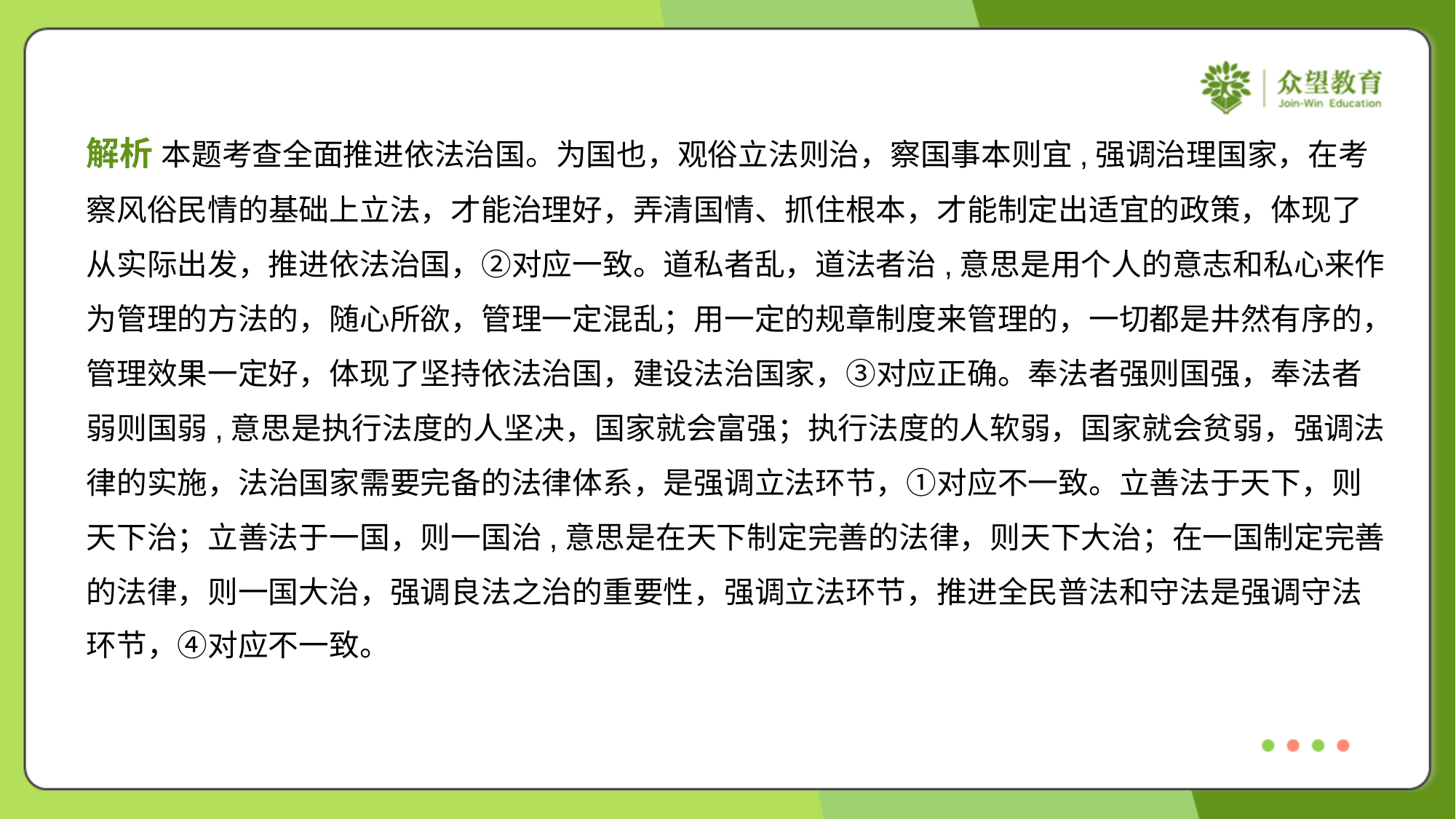

解析 本题考查全面推进依法治国。为国也，观俗立法则治，察国事本则宜,强调治理国家，在考
察风俗民情的基础上立法，才能治理好，弄清国情、抓住根本，才能制定出适宜的政策，体现了
从实际出发，推进依法治国，②对应一致。道私者乱，道法者治,意思是用个人的意志和私心来作
为管理的方法的，随心所欲，管理一定混乱；用一定的规章制度来管理的，一切都是井然有序的，
管理效果一定好，体现了坚持依法治国，建设法治国家，③对应正确。奉法者强则国强，奉法者
弱则国弱,意思是执行法度的人坚决，国家就会富强；执行法度的人软弱，国家就会贫弱，强调法
律的实施，法治国家需要完备的法律体系，是强调立法环节，①对应不一致。立善法于天下，则
天下治；立善法于一国，则一国治,意思是在天下制定完善的法律，则天下大治；在一国制定完善
的法律，则一国大治，强调良法之治的重要性，强调立法环节，推进全民普法和守法是强调守法
环节，④对应不一致。